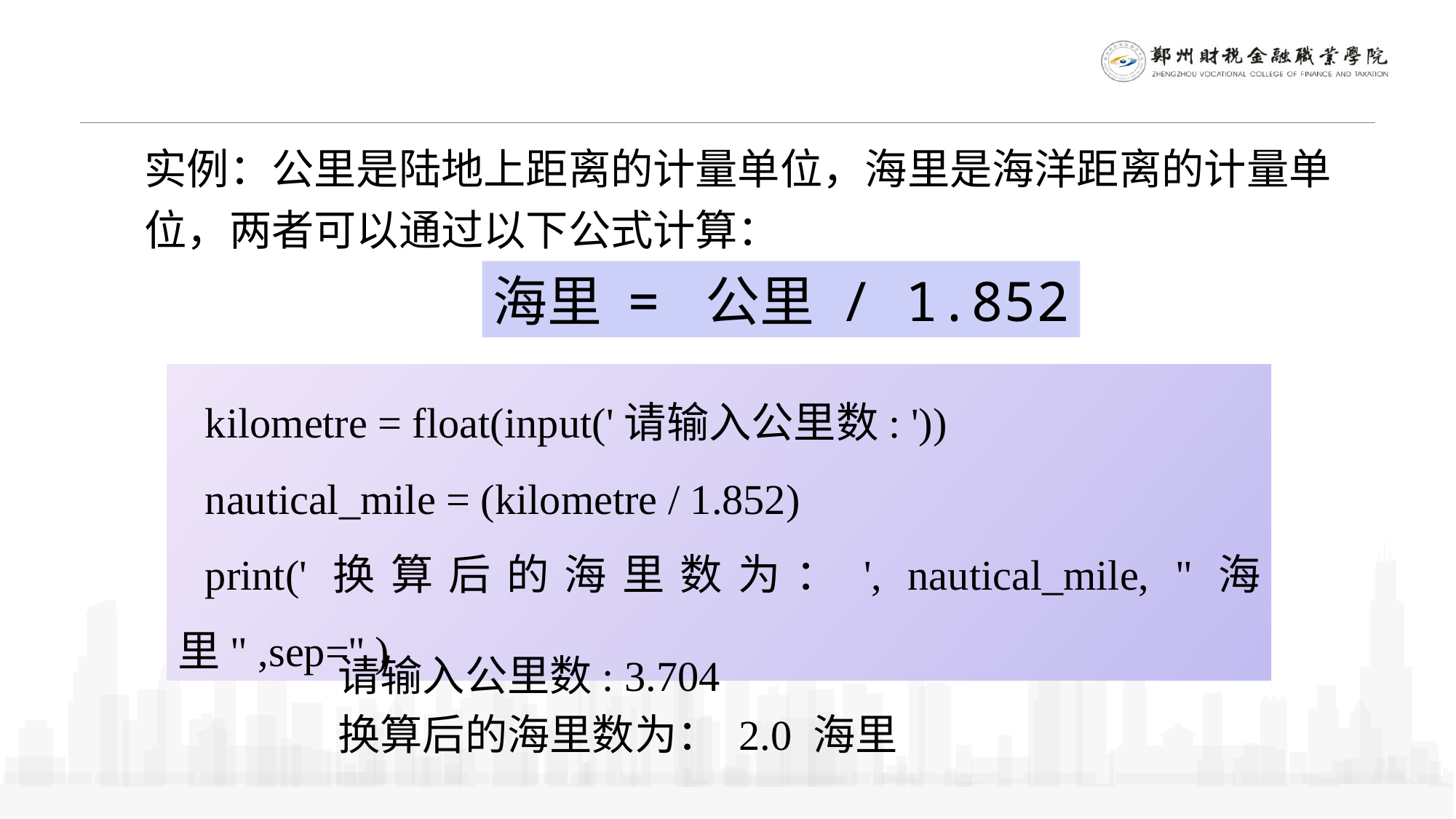

实例：公里是陆地上距离的计量单位，海里是海洋距离的计量单位，两者可以通过以下公式计算：
海里 = 公里 / 1.852
kilometre = float(input('请输入公里数: '))
nautical_mile = (kilometre / 1.852)
print('换算后的海里数为：', nautical_mile, "海里" ,sep='' )
请输入公里数: 3.704
换算后的海里数为： 2.0 海里